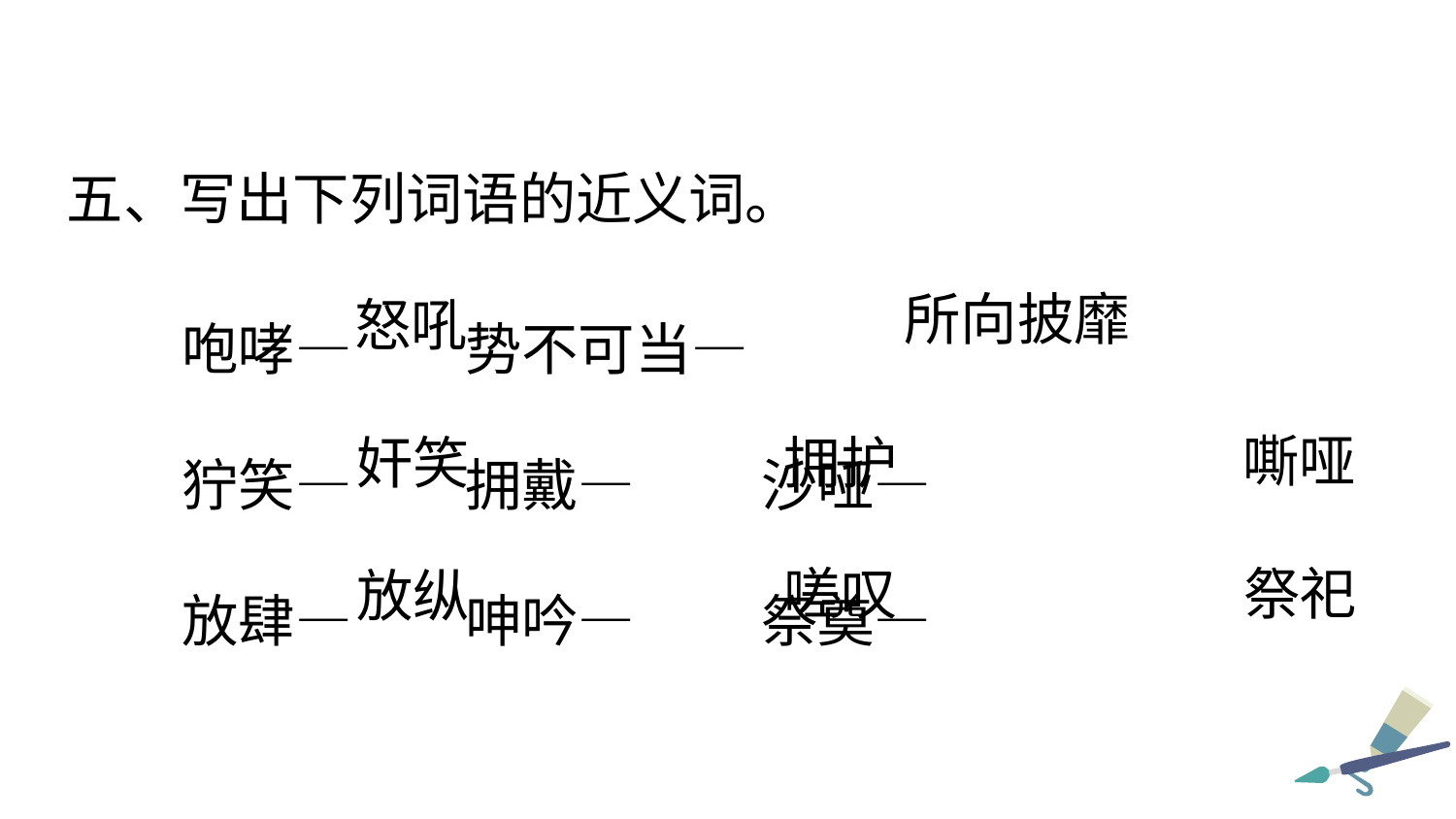

五、写出下列词语的近义词。
咆哮—         势不可当—
狞笑—         拥戴—          沙哑—
放肆—         呻吟—          祭奠—
所向披靡
怒吼
嘶哑
奸笑
拥护
嗟叹
祭祀
放纵